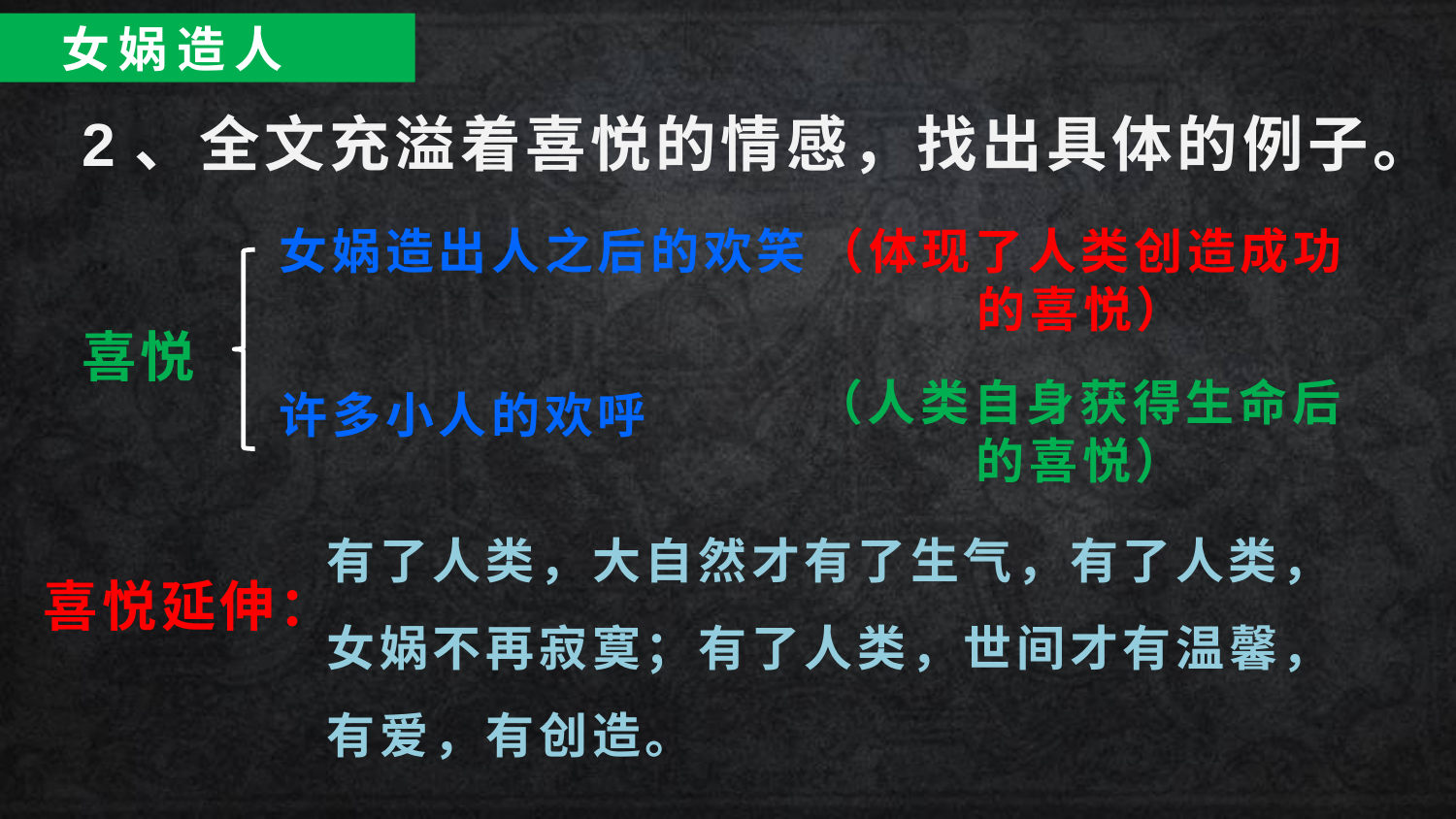

女娲造人
2、全文充溢着喜悦的情感，找出具体的例子。
女娲造出人之后的欢笑
（体现了人类创造成功的喜悦）

喜悦
（人类自身获得生命后的喜悦）
许多小人的欢呼
有了人类，大自然才有了生气，有了人类，女娲不再寂寞；有了人类，世间才有温馨，有爱，有创造。
喜悦延伸：